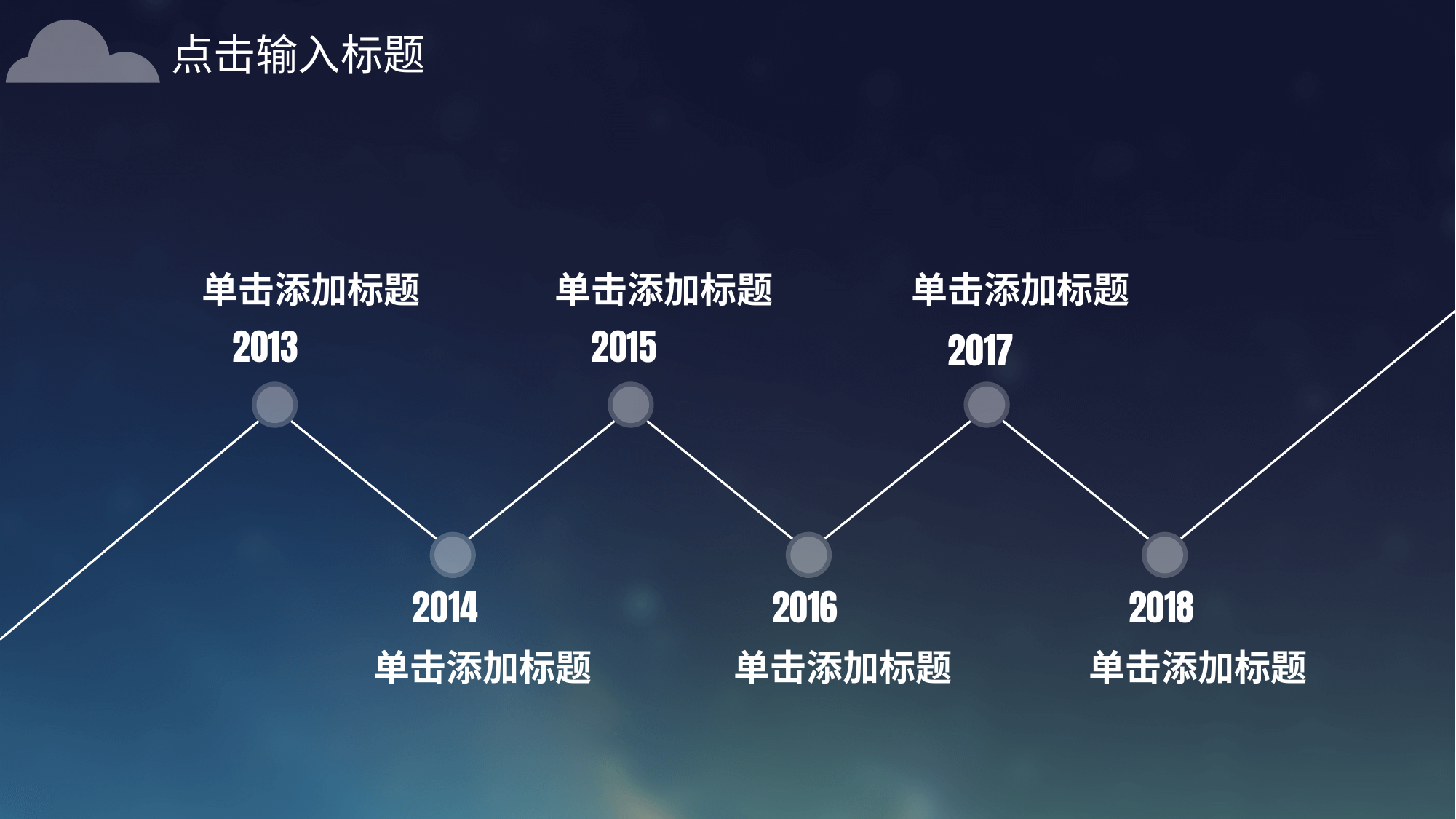

点击输入标题
单击添加标题
2013
单击添加标题
2015
单击添加标题
2017

2014
单击添加标题
2016
单击添加标题
2018
单击添加标题